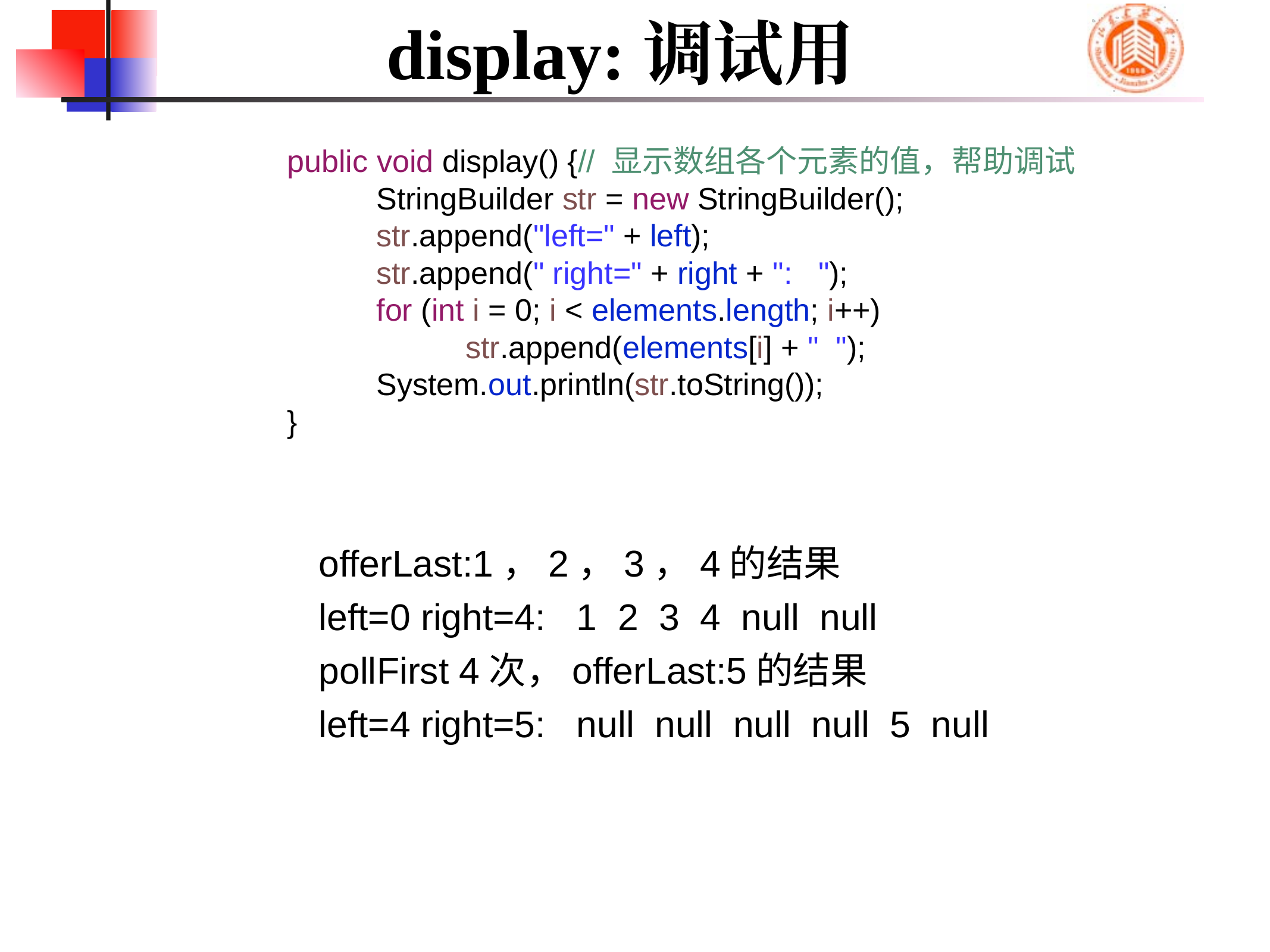

# display:调试用
	public void display() {// 显示数组各个元素的值，帮助调试
		StringBuilder str = new StringBuilder();
		str.append("left=" + left);
		str.append(" right=" + right + ":   ");
		for (int i = 0; i < elements.length; i++)
			str.append(elements[i] + "  ");
		System.out.println(str.toString());
	}
offerLast:1，2，3，4的结果
left=0 right=4:   1  2  3  4  null  null
pollFirst 4次，offerLast:5的结果
left=4 right=5:   null  null  null  null  5  null